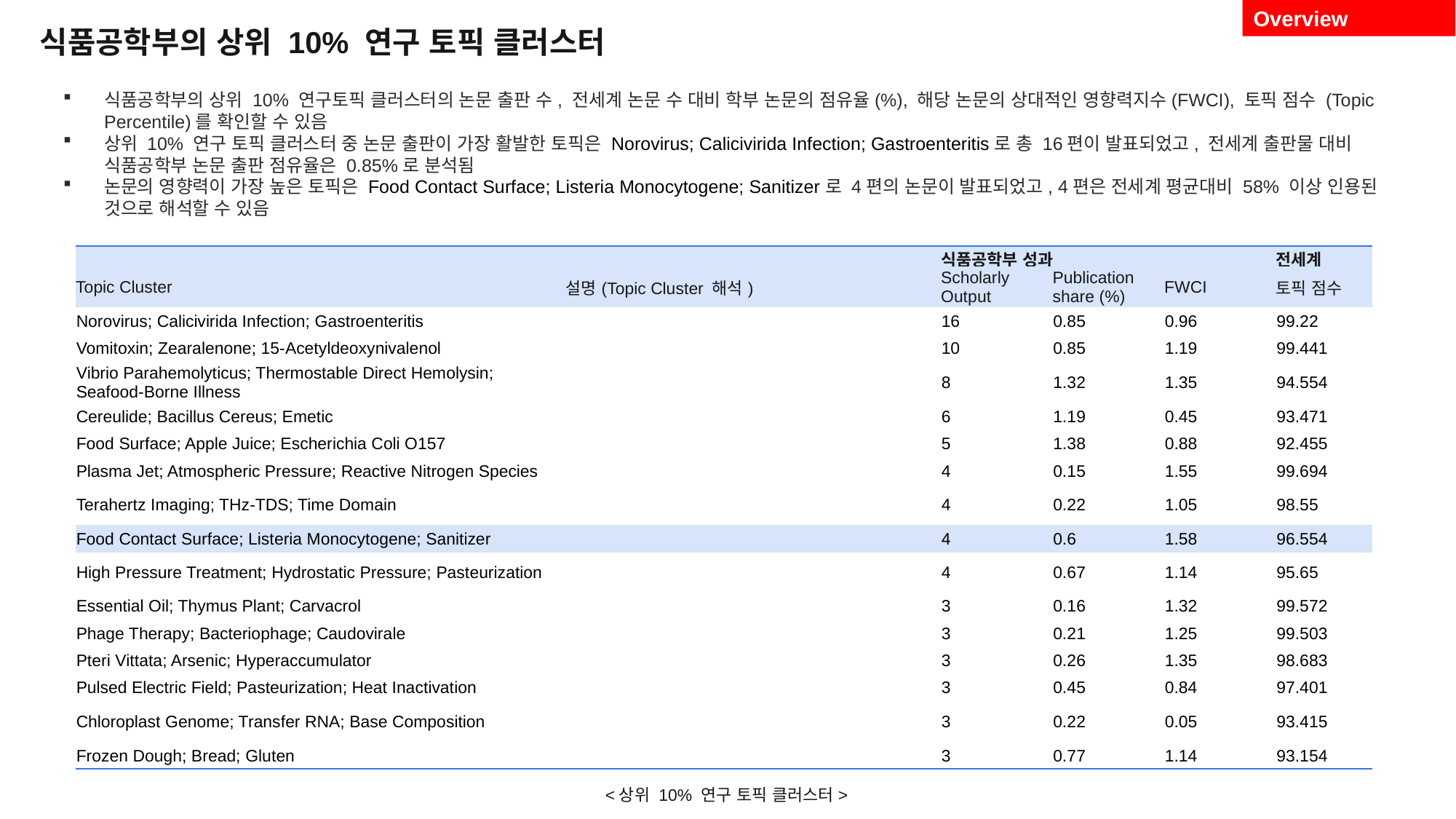

Overview
식품공학부의 상위 10% 연구 토픽 클러스터
식품공학부의 상위 10% 연구토픽 클러스터의 논문 출판 수, 전세계 논문 수 대비 학부 논문의 점유율(%), 해당 논문의 상대적인 영향력지수(FWCI), 토픽 점수 (Topic Percentile)를 확인할 수 있음
상위 10% 연구 토픽 클러스터 중 논문 출판이 가장 활발한 토픽은 Norovirus; Calicivirida Infection; Gastroenteritis로 총 16편이 발표되었고, 전세계 출판물 대비 식품공학부 논문 출판 점유율은 0.85%로 분석됨
논문의 영향력이 가장 높은 토픽은 Food Contact Surface; Listeria Monocytogene; Sanitizer로 4편의 논문이 발표되었고, 4편은 전세계 평균대비 58% 이상 인용된 것으로 해석할 수 있음
|  |  | 식품공학부 성과 |  |  | 전세계 |
| --- | --- | --- | --- | --- | --- |
| Topic Cluster | 설명(Topic Cluster 해석) | Scholarly Output | Publication share (%) | FWCI | 토픽 점수 |
| Norovirus; Calicivirida Infection; Gastroenteritis |  | 16 | 0.85 | 0.96 | 99.22 |
| Vomitoxin; Zearalenone; 15-Acetyldeoxynivalenol |  | 10 | 0.85 | 1.19 | 99.441 |
| Vibrio Parahemolyticus; Thermostable Direct Hemolysin; Seafood-Borne Illness |  | 8 | 1.32 | 1.35 | 94.554 |
| Cereulide; Bacillus Cereus; Emetic |  | 6 | 1.19 | 0.45 | 93.471 |
| Food Surface; Apple Juice; Escherichia Coli O157 |  | 5 | 1.38 | 0.88 | 92.455 |
| Plasma Jet; Atmospheric Pressure; Reactive Nitrogen Species |  | 4 | 0.15 | 1.55 | 99.694 |
| Terahertz Imaging; THz-TDS; Time Domain |  | 4 | 0.22 | 1.05 | 98.55 |
| Food Contact Surface; Listeria Monocytogene; Sanitizer |  | 4 | 0.6 | 1.58 | 96.554 |
| High Pressure Treatment; Hydrostatic Pressure; Pasteurization |  | 4 | 0.67 | 1.14 | 95.65 |
| Essential Oil; Thymus Plant; Carvacrol |  | 3 | 0.16 | 1.32 | 99.572 |
| Phage Therapy; Bacteriophage; Caudovirale |  | 3 | 0.21 | 1.25 | 99.503 |
| Pteri Vittata; Arsenic; Hyperaccumulator |  | 3 | 0.26 | 1.35 | 98.683 |
| Pulsed Electric Field; Pasteurization; Heat Inactivation |  | 3 | 0.45 | 0.84 | 97.401 |
| Chloroplast Genome; Transfer RNA; Base Composition |  | 3 | 0.22 | 0.05 | 93.415 |
| Frozen Dough; Bread; Gluten |  | 3 | 0.77 | 1.14 | 93.154 |

<상위 10% 연구 토픽 클러스터>